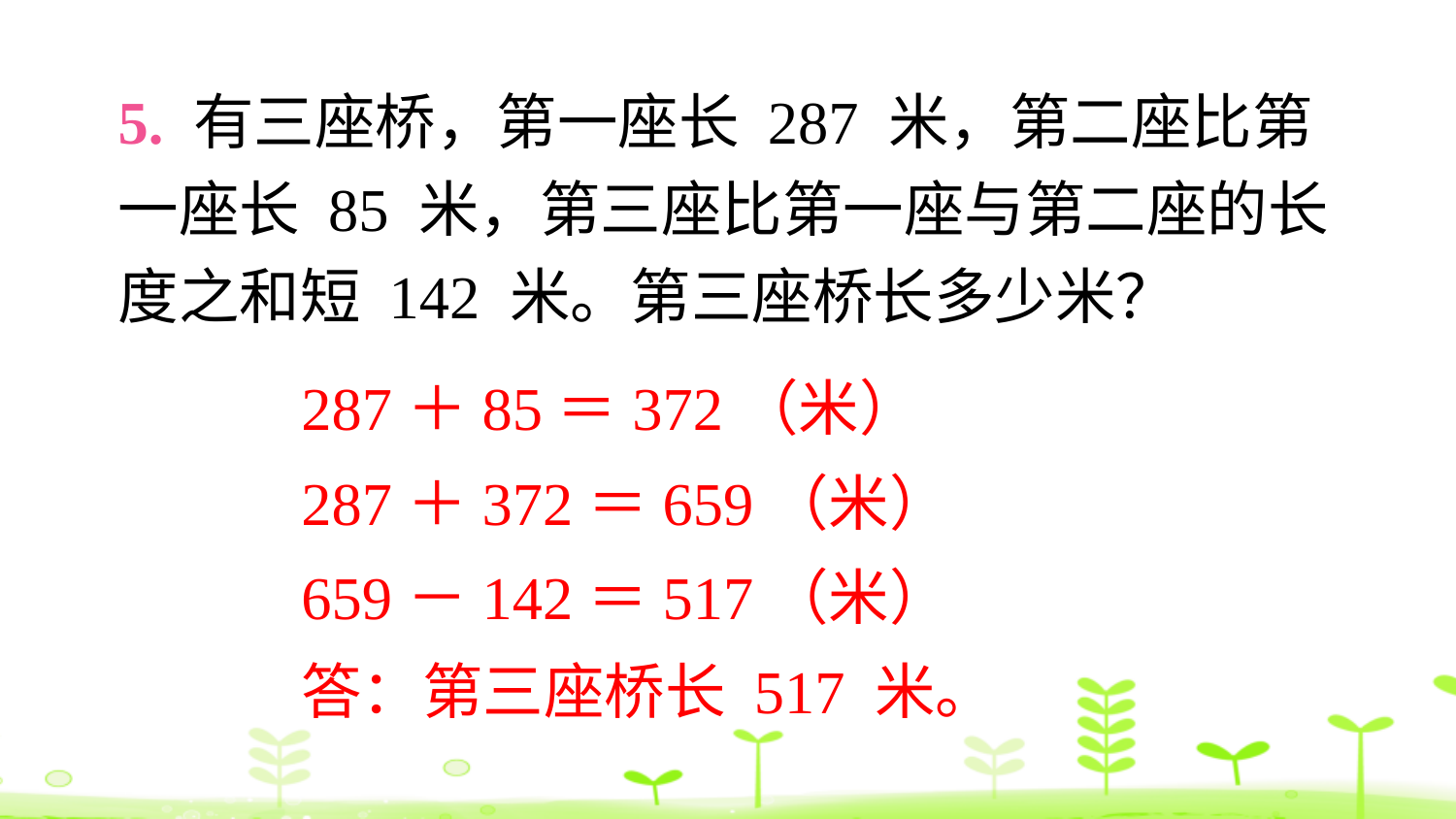

5. 有三座桥，第一座长 287 米，第二座比第一座长 85 米，第三座比第一座与第二座的长度之和短 142 米。第三座桥长多少米？
287＋85＝372（米）
287＋372＝659（米）
659－142＝517（米）
答：第三座桥长 517 米。